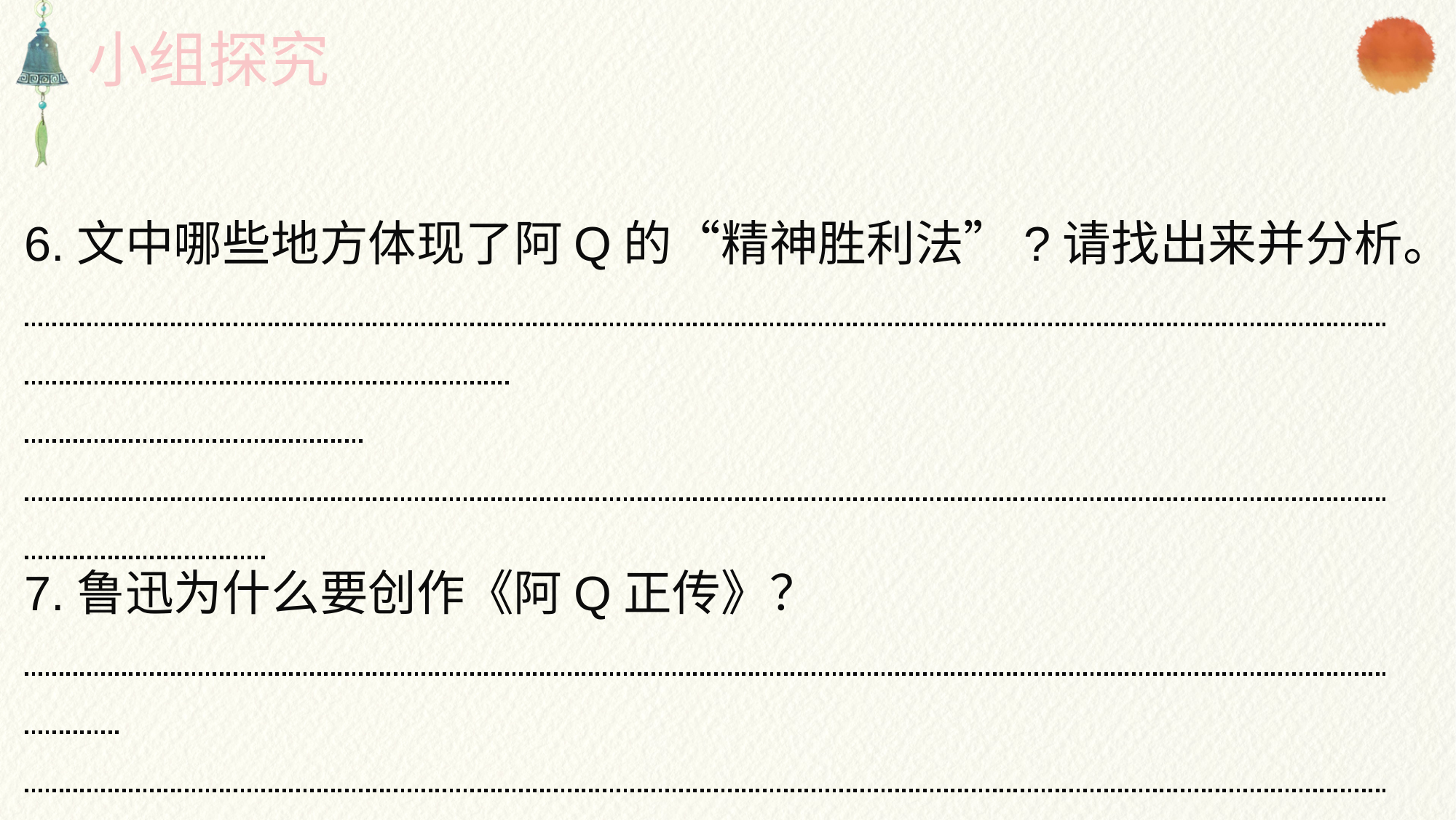

小组探究
6.文中哪些地方体现了阿Q的“精神胜利法”?请找出来并分析。

7.鲁迅为什么要创作《阿Q正传》？

8.有人说，在现实生活中人还是要有点“阿Q精神”的，你认为呢？